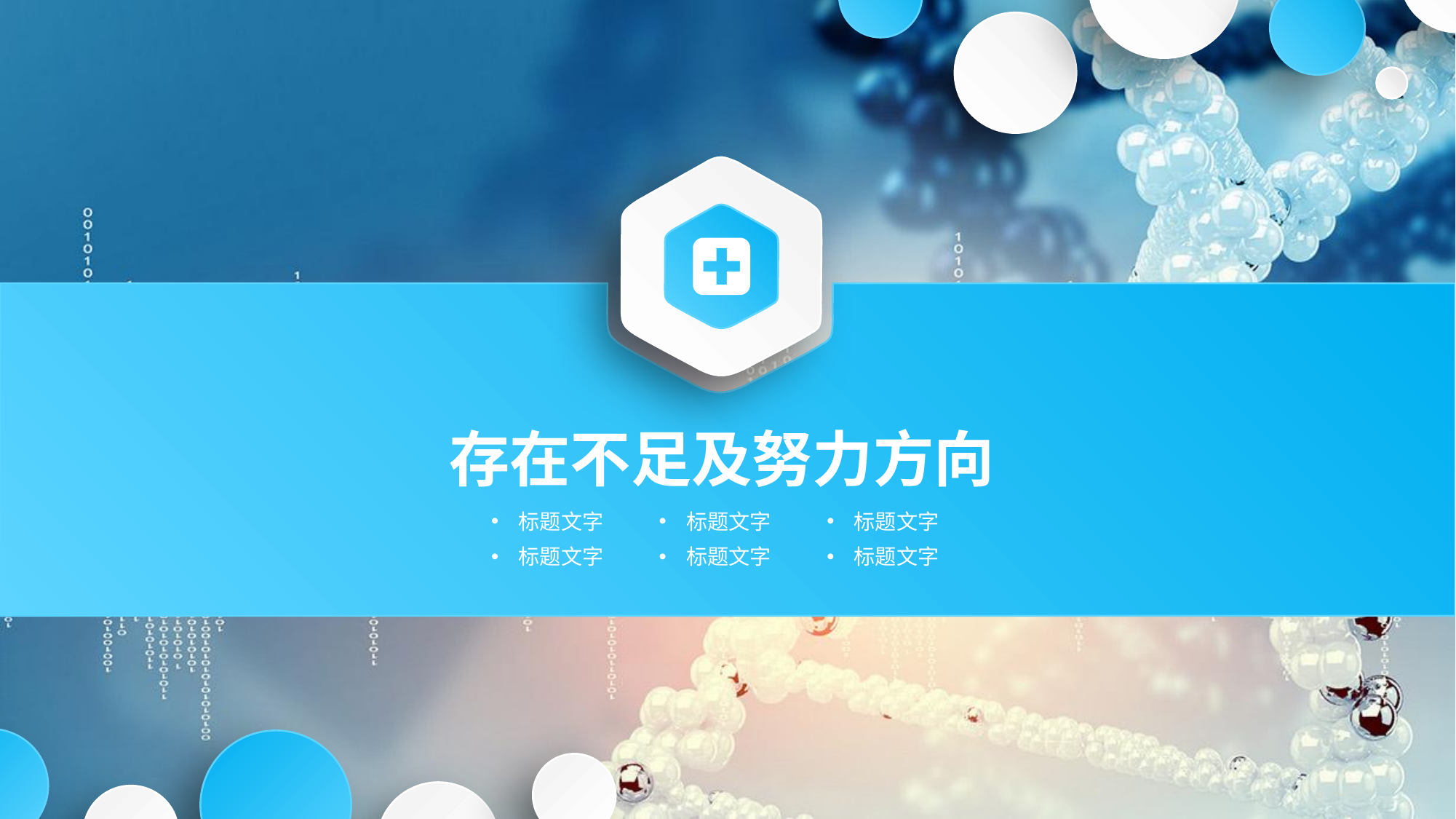

存在不足及努力方向
标题文字
标题文字
标题文字
标题文字
标题文字
标题文字